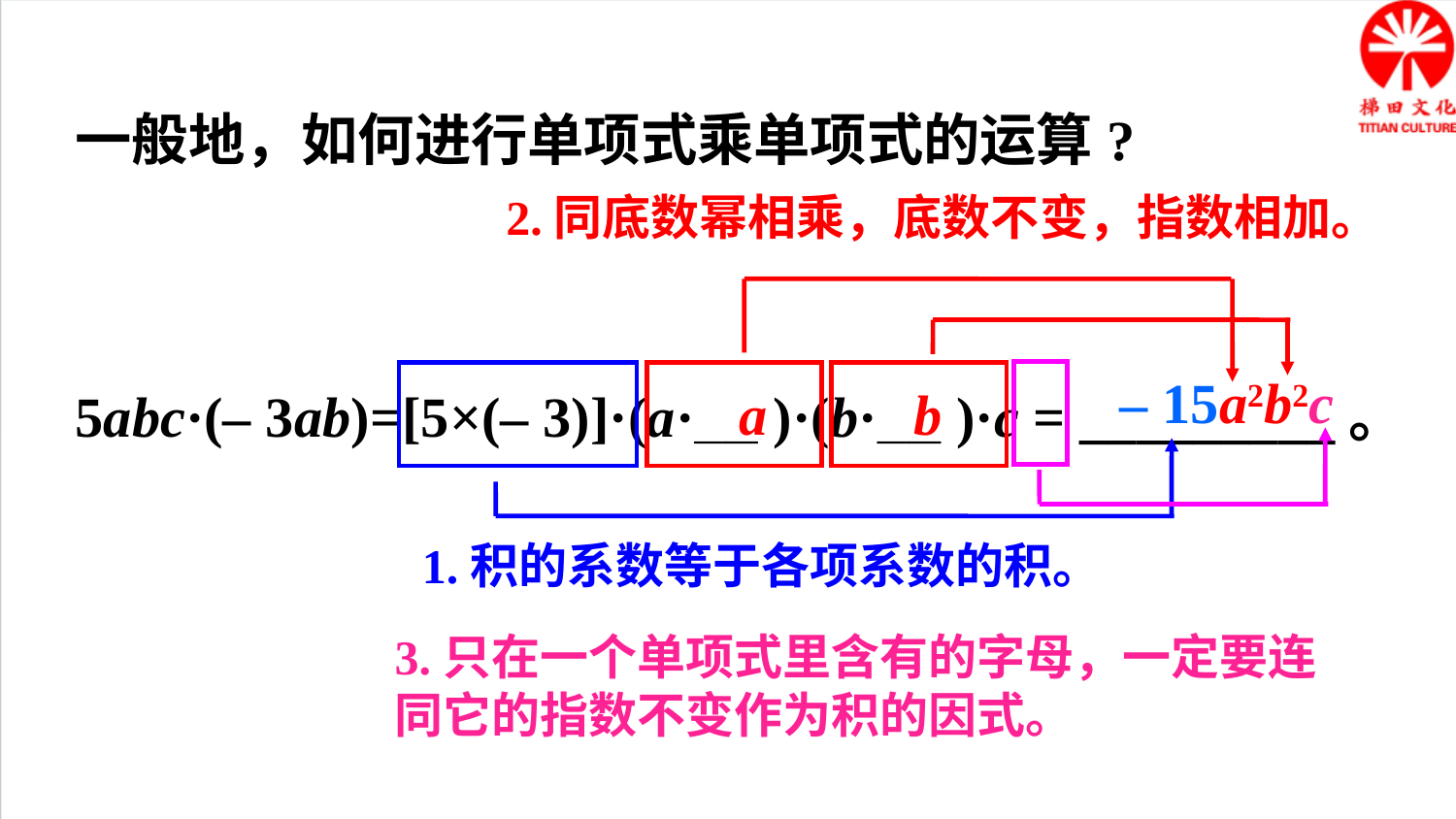

一般地，如何进行单项式乘单项式的运算?
2.同底数幂相乘，底数不变，指数相加。

– 15a2b2c

a
b
5abc·(– 3ab)=[5×(– 3)]·(a·__ )·(b·__ )·c = _________。

1.积的系数等于各项系数的积。
3.只在一个单项式里含有的字母，一定要连同它的指数不变作为积的因式。